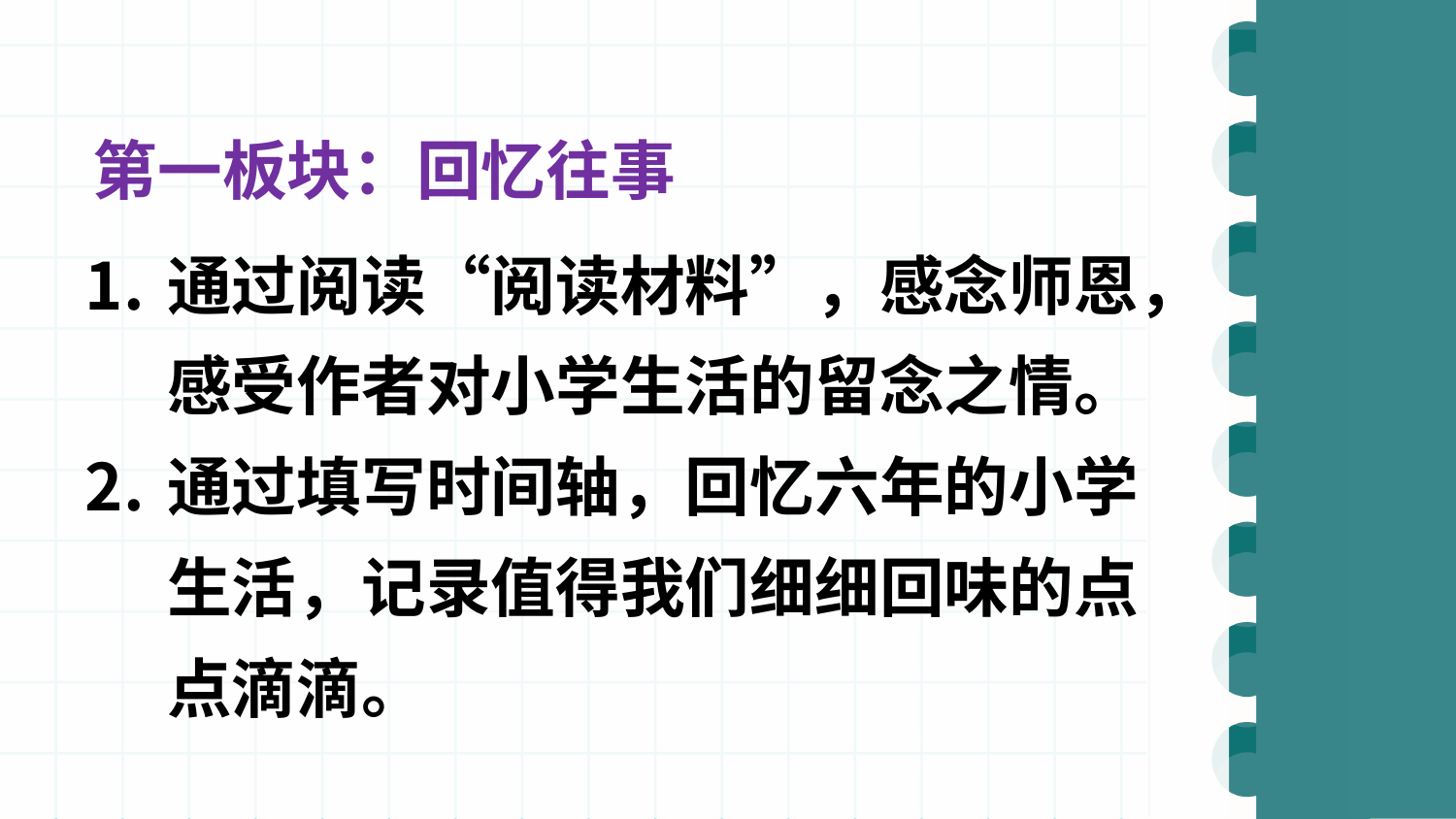

第一板块：回忆往事
通过阅读“阅读材料”，感念师恩，感受作者对小学生活的留念之情。
通过填写时间轴，回忆六年的小学生活，记录值得我们细细回味的点点滴滴。